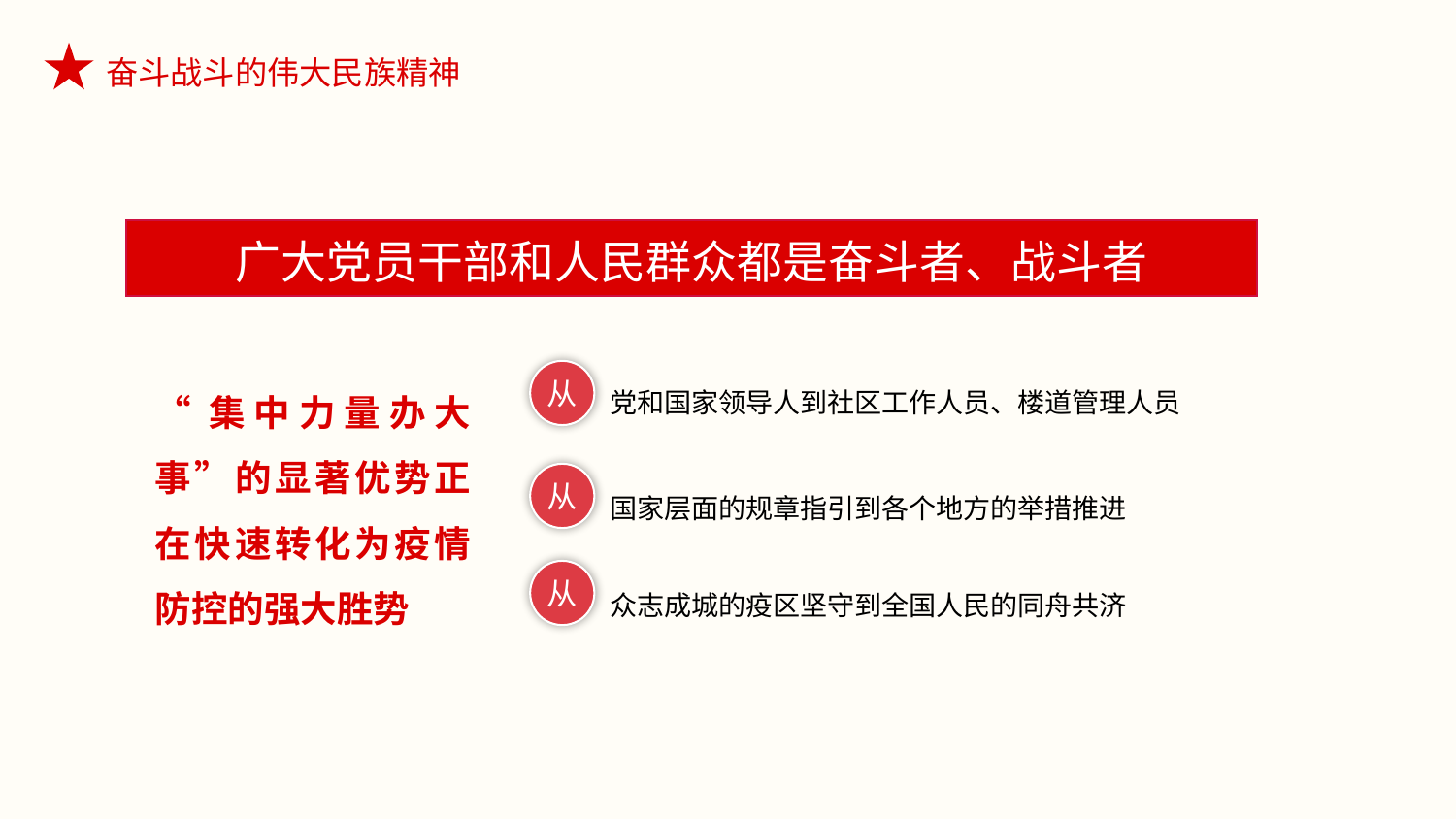

广大党员干部和人民群众都是奋斗者、战斗者
“集中力量办大事”的显著优势正在快速转化为疫情防控的强大胜势
从
党和国家领导人到社区工作人员、楼道管理人员
从
国家层面的规章指引到各个地方的举措推进
从
众志成城的疫区坚守到全国人民的同舟共济